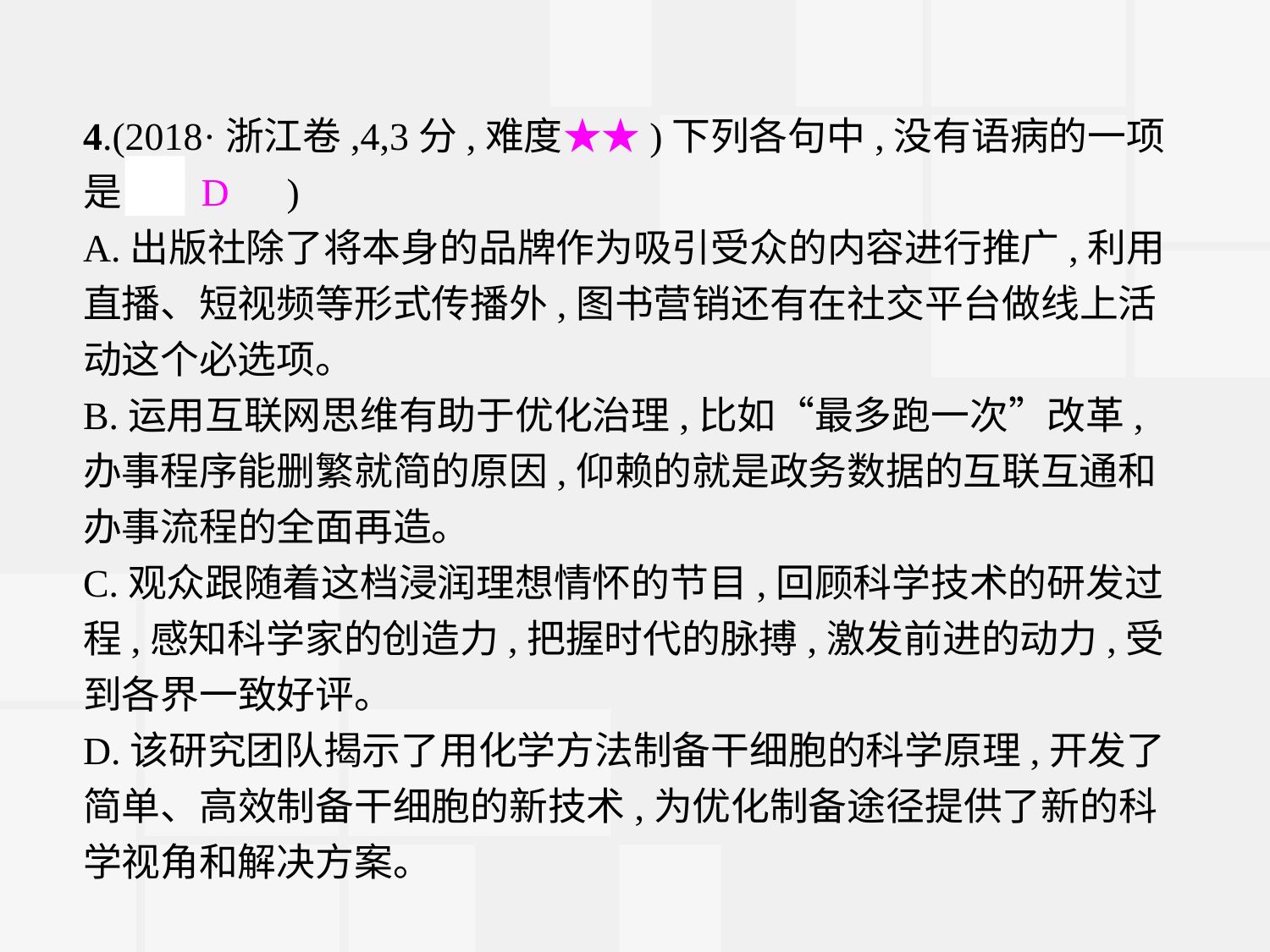

4.(2018·浙江卷,4,3分,难度★★)下列各句中,没有语病的一项是(　D　)
A.出版社除了将本身的品牌作为吸引受众的内容进行推广,利用直播、短视频等形式传播外,图书营销还有在社交平台做线上活动这个必选项。
B.运用互联网思维有助于优化治理,比如“最多跑一次”改革,办事程序能删繁就简的原因,仰赖的就是政务数据的互联互通和办事流程的全面再造。
C.观众跟随着这档浸润理想情怀的节目,回顾科学技术的研发过程,感知科学家的创造力,把握时代的脉搏,激发前进的动力,受到各界一致好评。
D.该研究团队揭示了用化学方法制备干细胞的科学原理,开发了简单、高效制备干细胞的新技术,为优化制备途径提供了新的科学视角和解决方案。